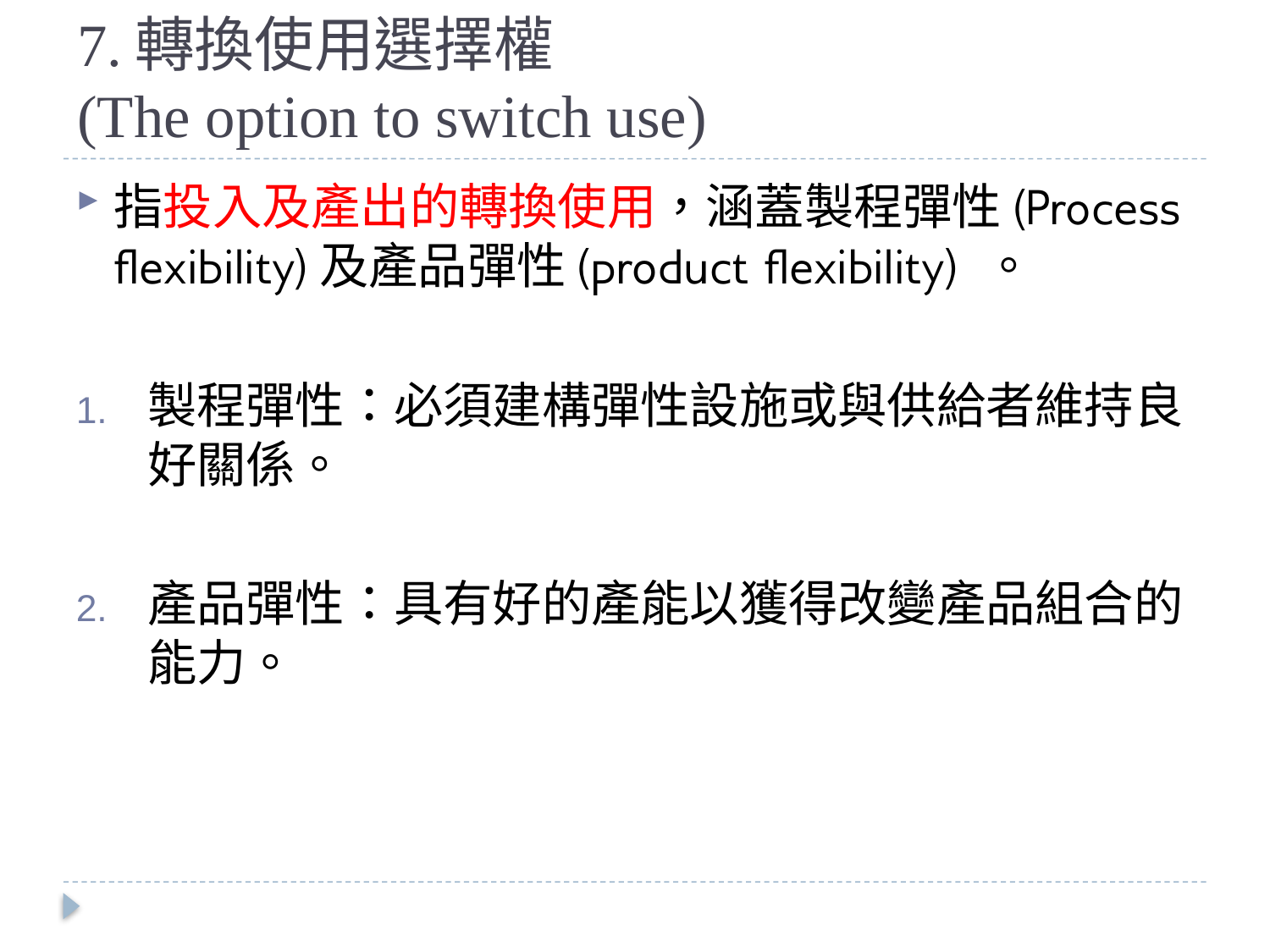

# 7.轉換使用選擇權 (The option to switch use)
指投入及產出的轉換使用，涵蓋製程彈性(Process flexibility)及產品彈性(product flexibility) 。

製程彈性：必須建構彈性設施或與供給者維持良好關係。

產品彈性：具有好的產能以獲得改變產品組合的能力。